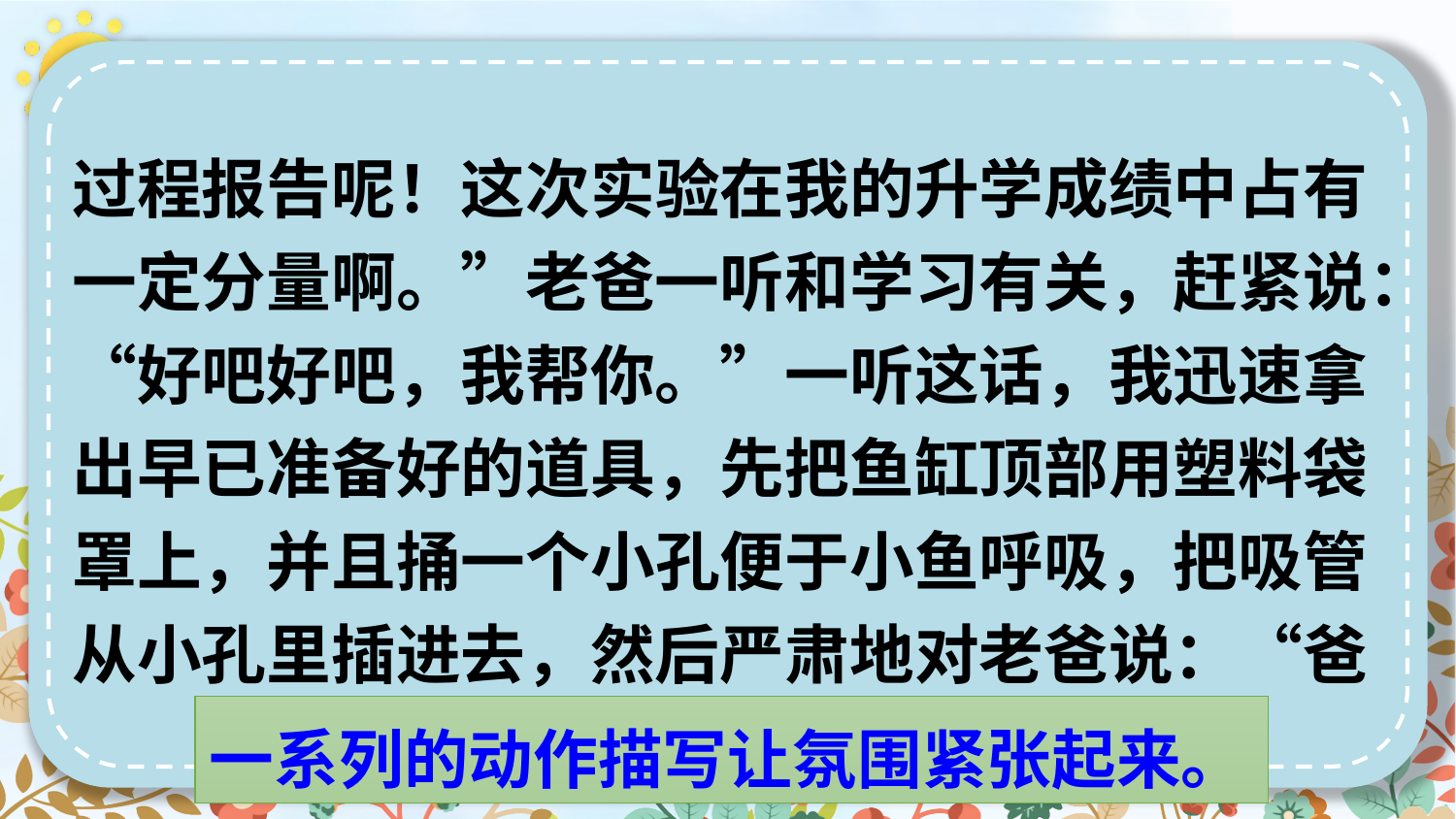

过程报告呢！这次实验在我的升学成绩中占有一定分量啊。”老爸一听和学习有关，赶紧说：“好吧好吧，我帮你。”一听这话，我迅速拿出早已准备好的道具，先把鱼缸顶部用塑料袋罩上，并且捅一个小孔便于小鱼呼吸，把吸管从小孔里插进去，然后严肃地对老爸说：“爸
一系列的动作描写让氛围紧张起来。